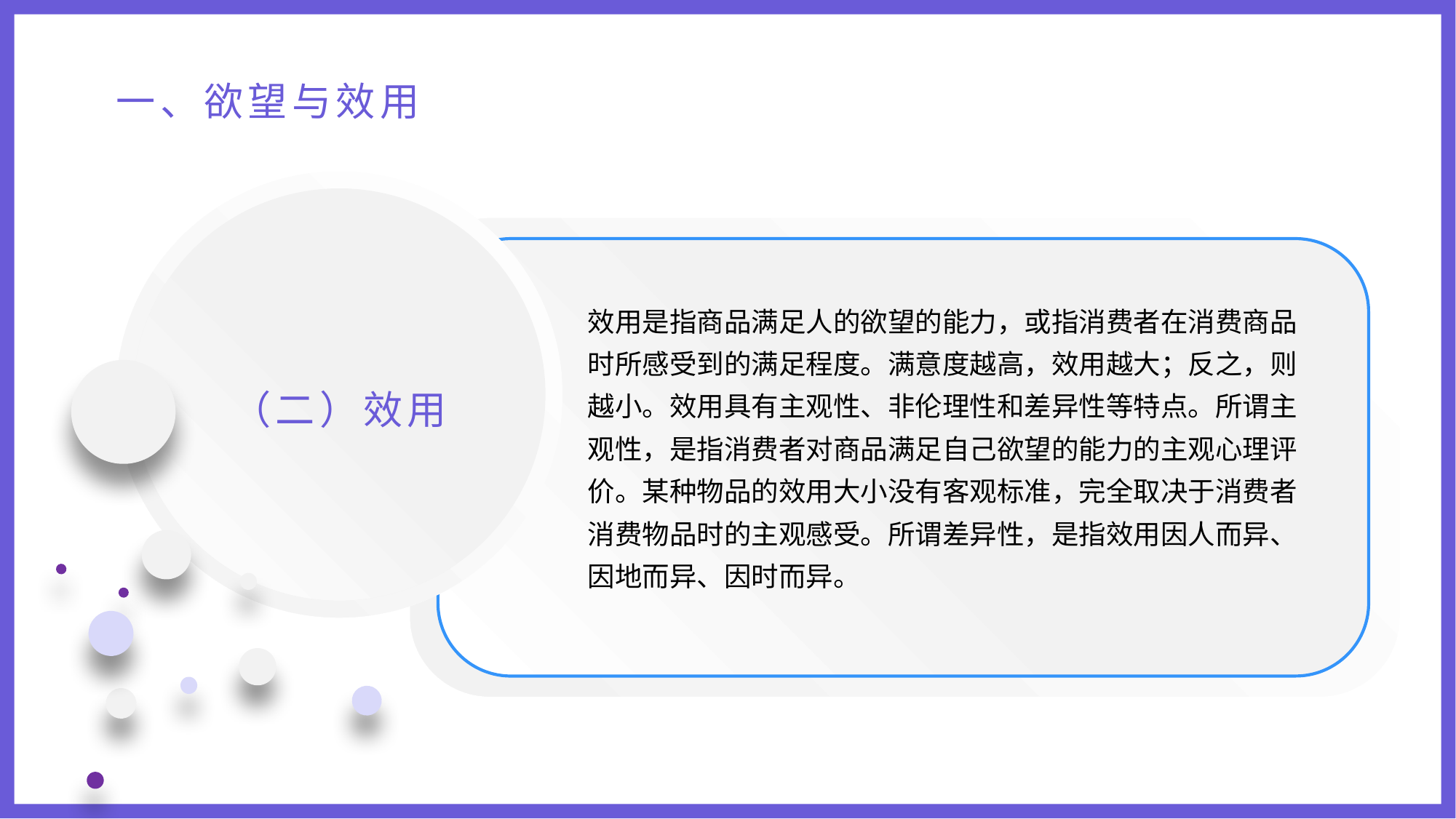

一、欲望与效用

效用是指商品满足人的欲望的能力，或指消费者在消费商品时所感受到的满足程度。满意度越高，效用越大；反之，则越小。效用具有主观性、非伦理性和差异性等特点。所谓主观性，是指消费者对商品满足自己欲望的能力的主观心理评价。某种物品的效用大小没有客观标准，完全取决于消费者消费物品时的主观感受。所谓差异性，是指效用因人而异、因地而异、因时而异。

（二）效用